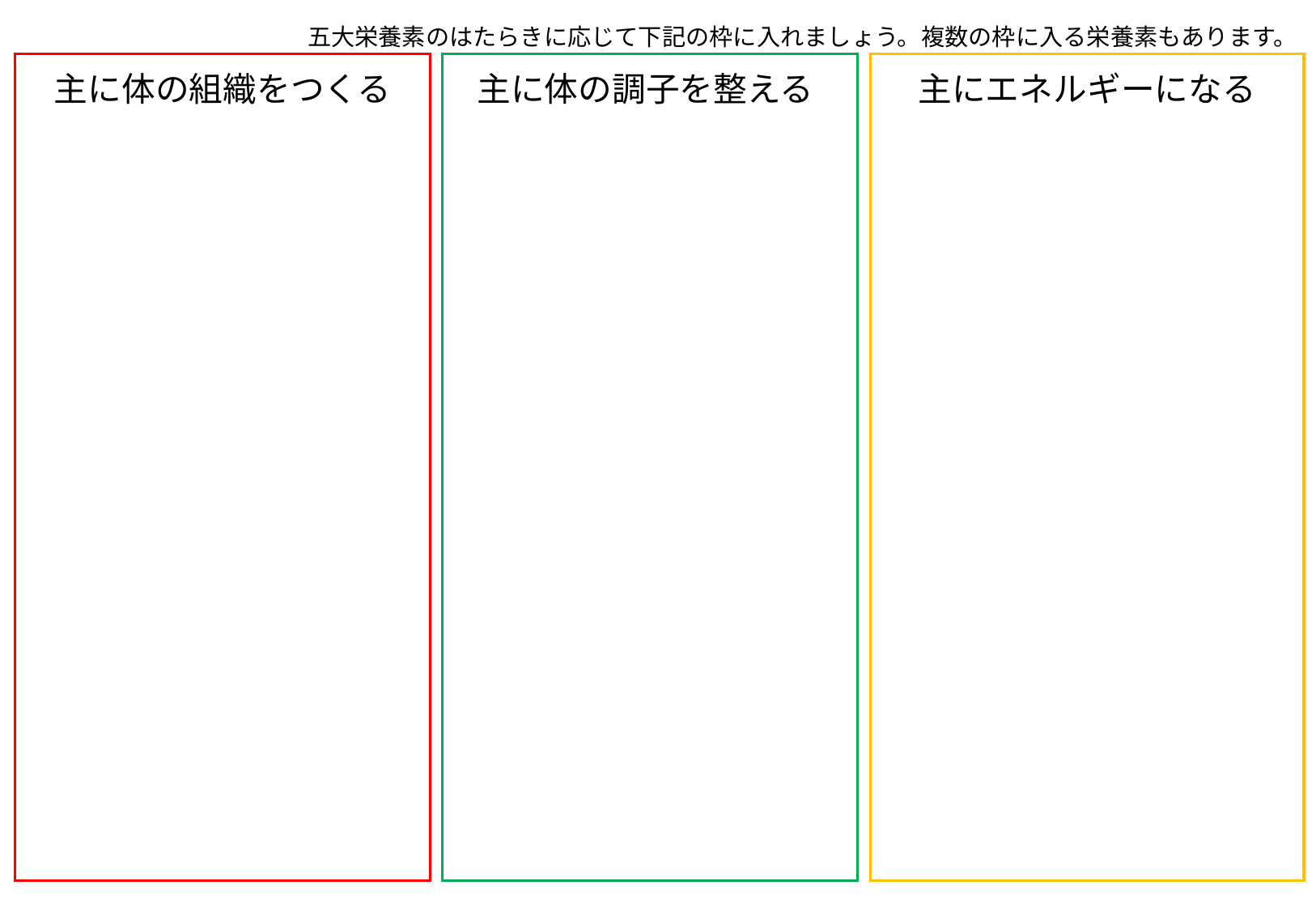

五大栄養素のはたらきに応じて下記の枠に入れましょう。複数の枠に入る栄養素もあります。
主にエネルギーになる
主に体の調子を整える
主に体の組織をつくる